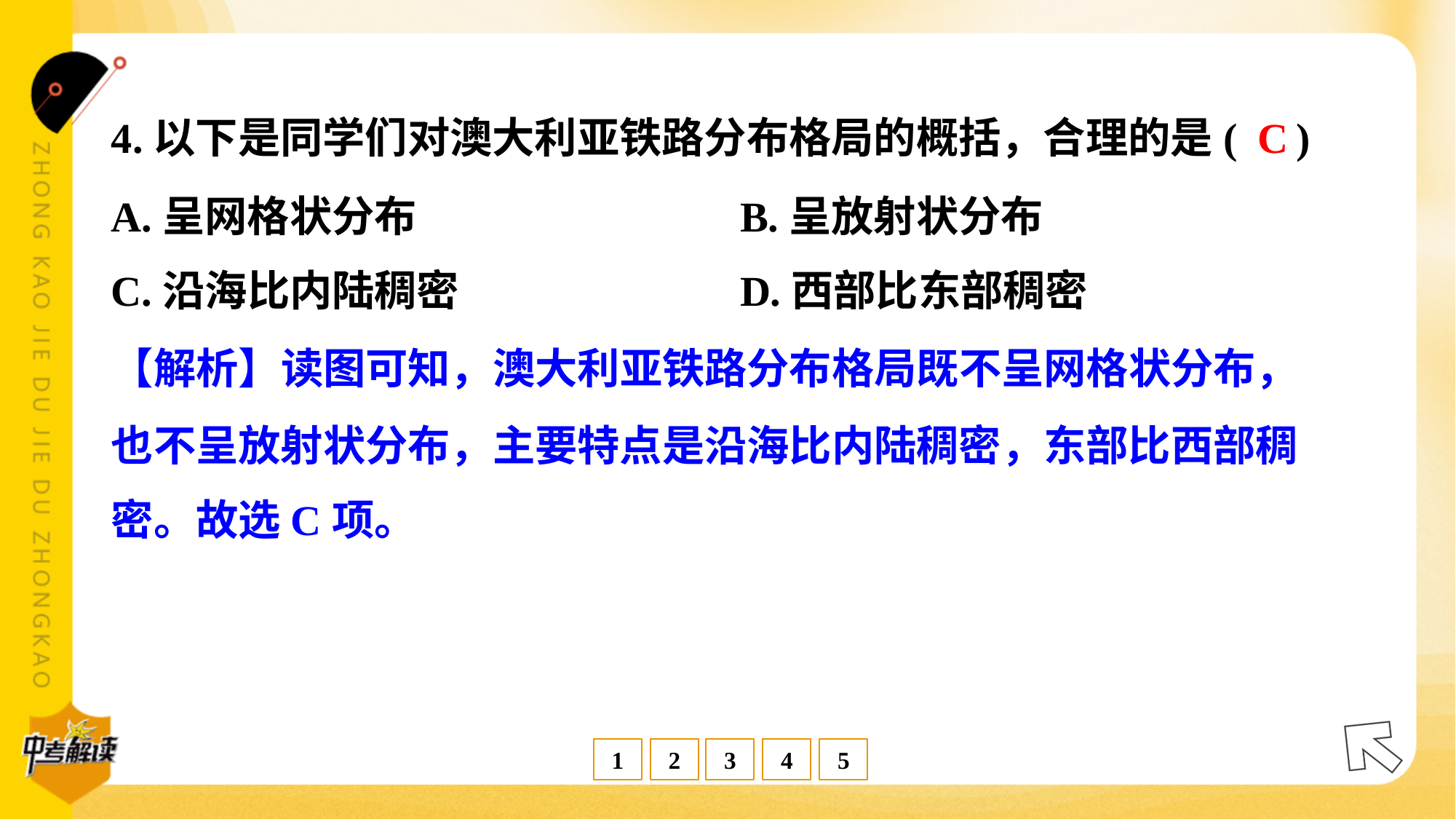

C
4.以下是同学们对澳大利亚铁路分布格局的概括，合理的是(     )
A.呈网格状分布	B.呈放射状分布
C.沿海比内陆稠密	D.西部比东部稠密
【解析】读图可知，澳大利亚铁路分布格局既不呈网格状分布，
也不呈放射状分布，主要特点是沿海比内陆稠密，东部比西部稠
密。故选C项。